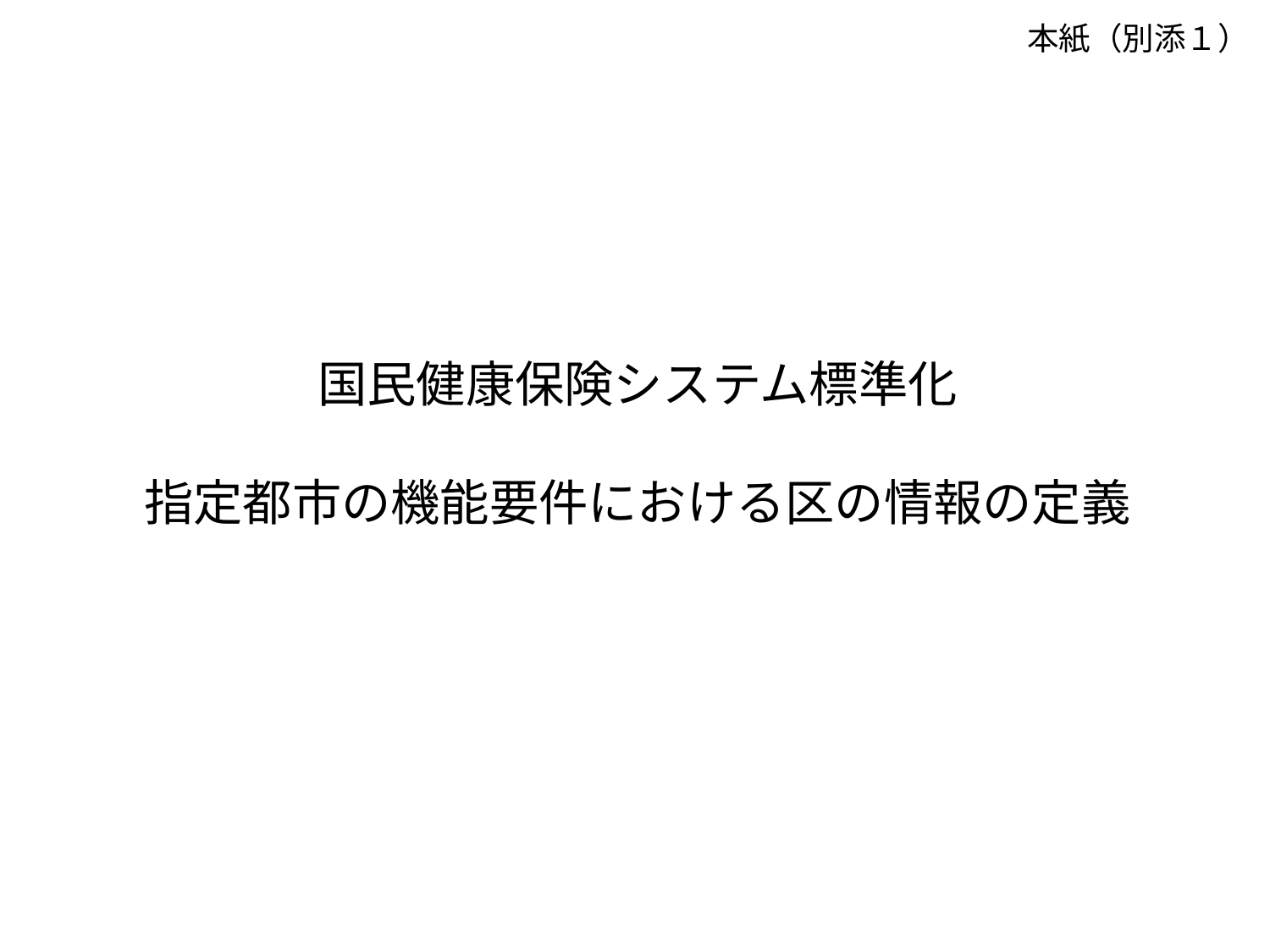

本紙（別添１）
国民健康保険システム標準化

指定都市の機能要件における区の情報の定義